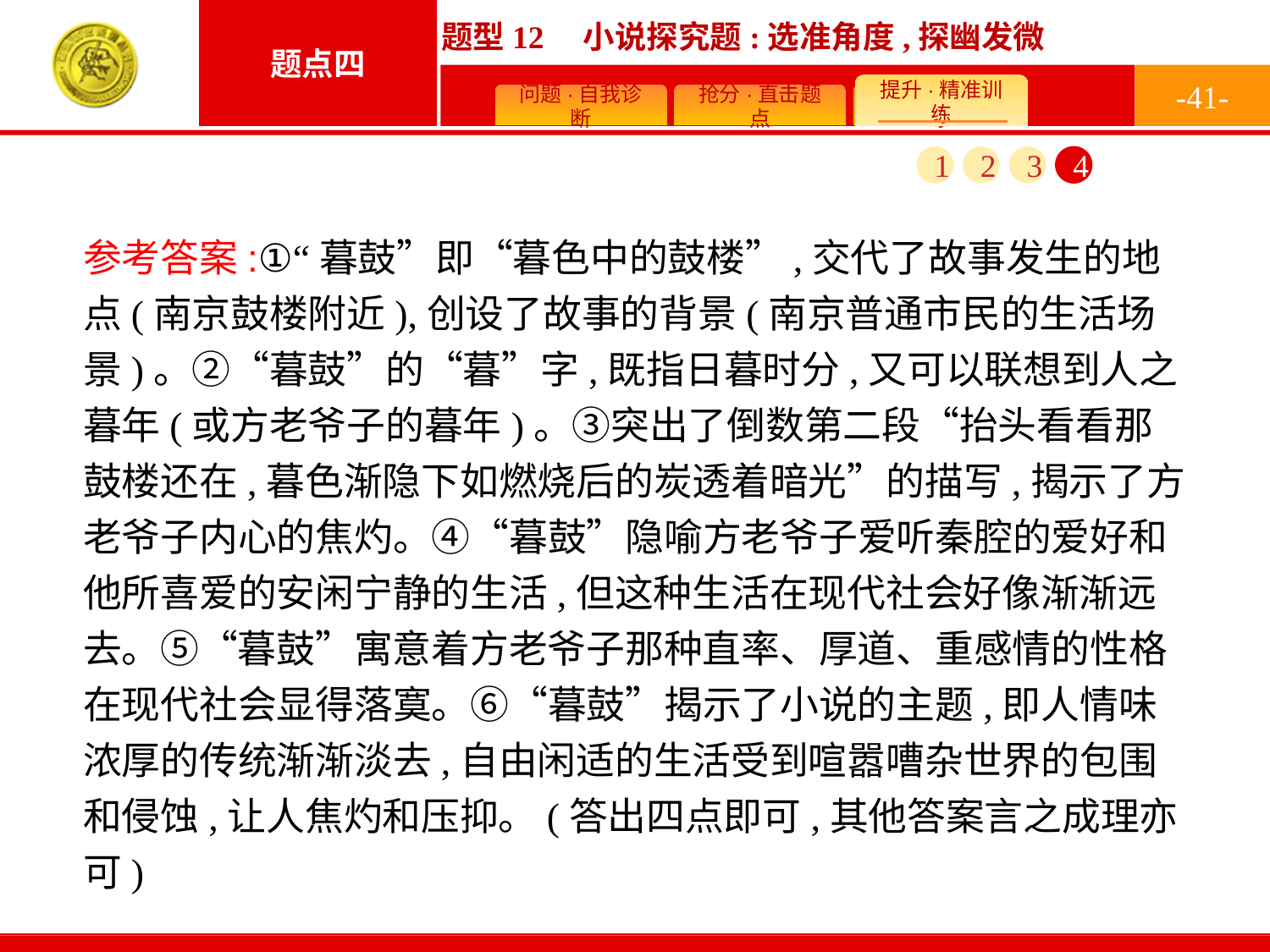

-41-
1
2
3
4
参考答案:①“暮鼓”即“暮色中的鼓楼”,交代了故事发生的地点(南京鼓楼附近),创设了故事的背景(南京普通市民的生活场景)。②“暮鼓”的“暮”字,既指日暮时分,又可以联想到人之暮年(或方老爷子的暮年)。③突出了倒数第二段“抬头看看那鼓楼还在,暮色渐隐下如燃烧后的炭透着暗光”的描写,揭示了方老爷子内心的焦灼。④“暮鼓”隐喻方老爷子爱听秦腔的爱好和他所喜爱的安闲宁静的生活,但这种生活在现代社会好像渐渐远去。⑤“暮鼓”寓意着方老爷子那种直率、厚道、重感情的性格在现代社会显得落寞。⑥“暮鼓”揭示了小说的主题,即人情味浓厚的传统渐渐淡去,自由闲适的生活受到喧嚣嘈杂世界的包围和侵蚀,让人焦灼和压抑。(答出四点即可,其他答案言之成理亦可)